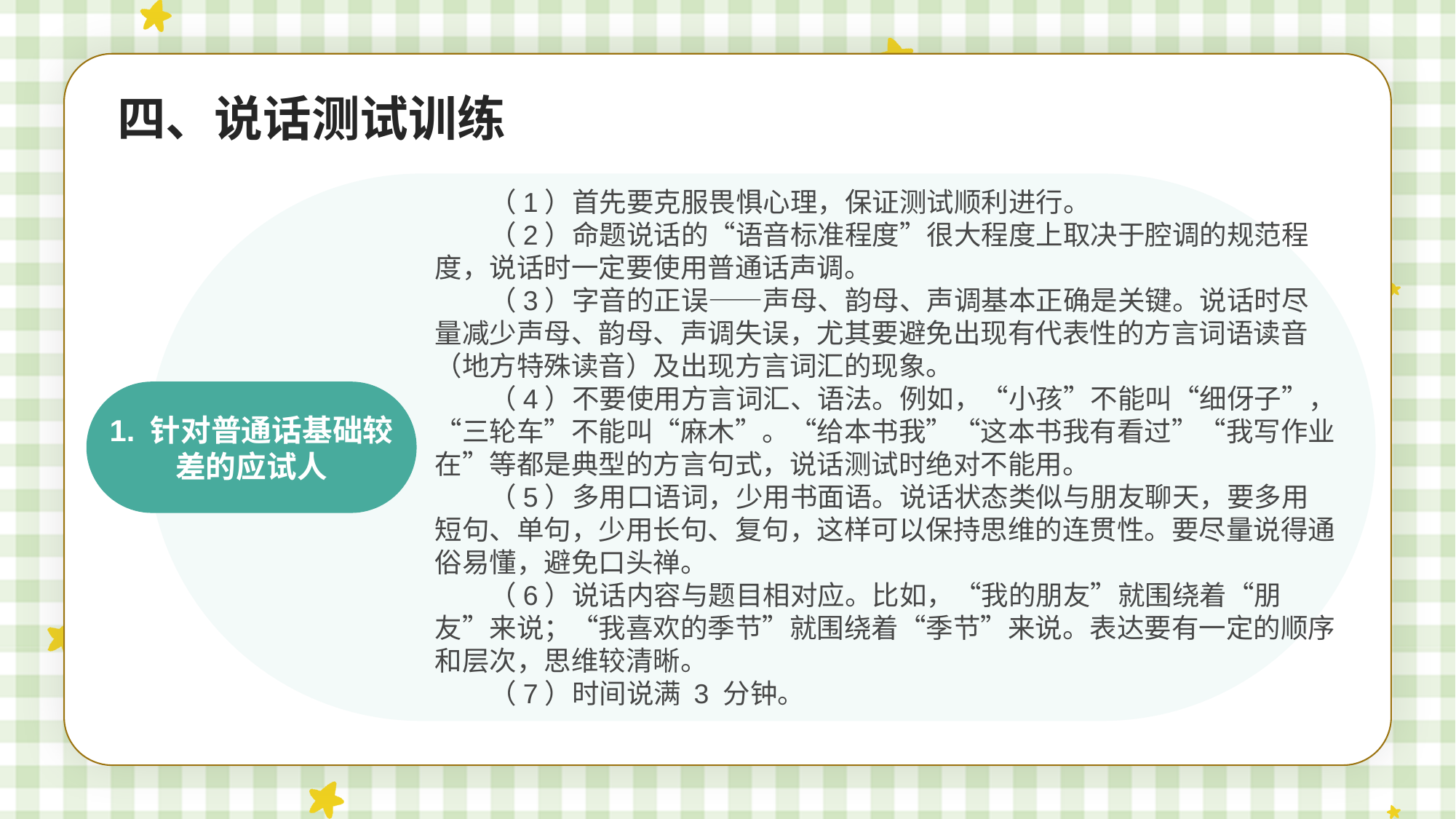

四、说话测试训练

（1）首先要克服畏惧心理，保证测试顺利进行。
（2）命题说话的“语音标准程度”很大程度上取决于腔调的规范程度，说话时一定要使用普通话声调。
（3）字音的正误——声母、韵母、声调基本正确是关键。说话时尽量减少声母、韵母、声调失误，尤其要避免出现有代表性的方言词语读音（地方特殊读音）及出现方言词汇的现象。
（4）不要使用方言词汇、语法。例如，“小孩”不能叫“细伢子”，“三轮车”不能叫“麻木”。“给本书我”“这本书我有看过”“我写作业在”等都是典型的方言句式，说话测试时绝对不能用。
（5）多用口语词，少用书面语。说话状态类似与朋友聊天，要多用短句、单句，少用长句、复句，这样可以保持思维的连贯性。要尽量说得通俗易懂，避免口头禅。
（6）说话内容与题目相对应。比如，“我的朋友”就围绕着“朋友”来说；“我喜欢的季节”就围绕着“季节”来说。表达要有一定的顺序和层次，思维较清晰。
（7）时间说满 3 分钟。
1. 针对普通话基础较差的应试人